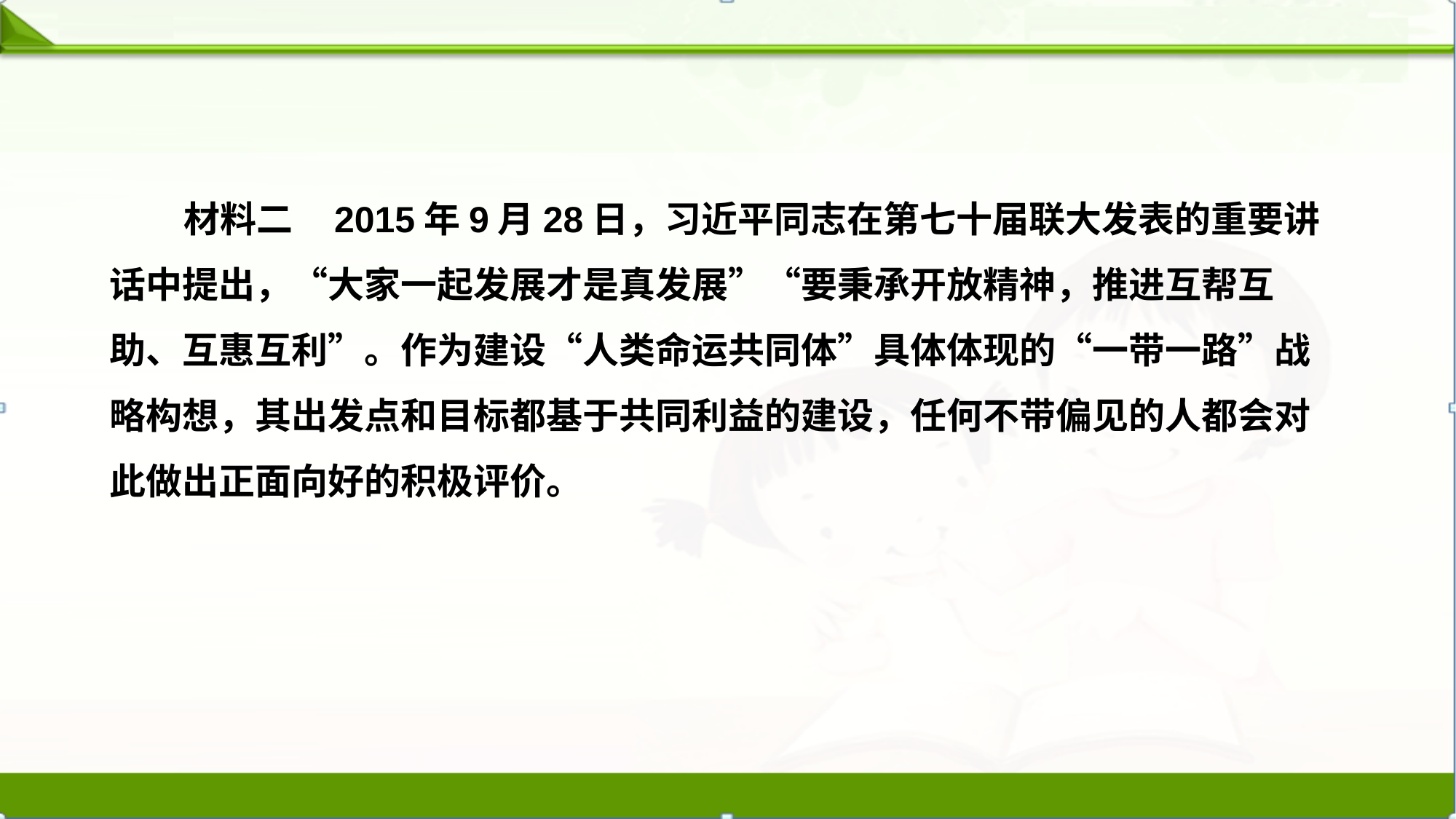

材料二    2015年9月28日，习近平同志在第七十届联大发表的重要讲话中提出，“大家一起发展才是真发展”“要秉承开放精神，推进互帮互助、互惠互利”。作为建设“人类命运共同体”具体体现的“一带一路”战略构想，其出发点和目标都基于共同利益的建设，任何不带偏见的人都会对此做出正面向好的积极评价。